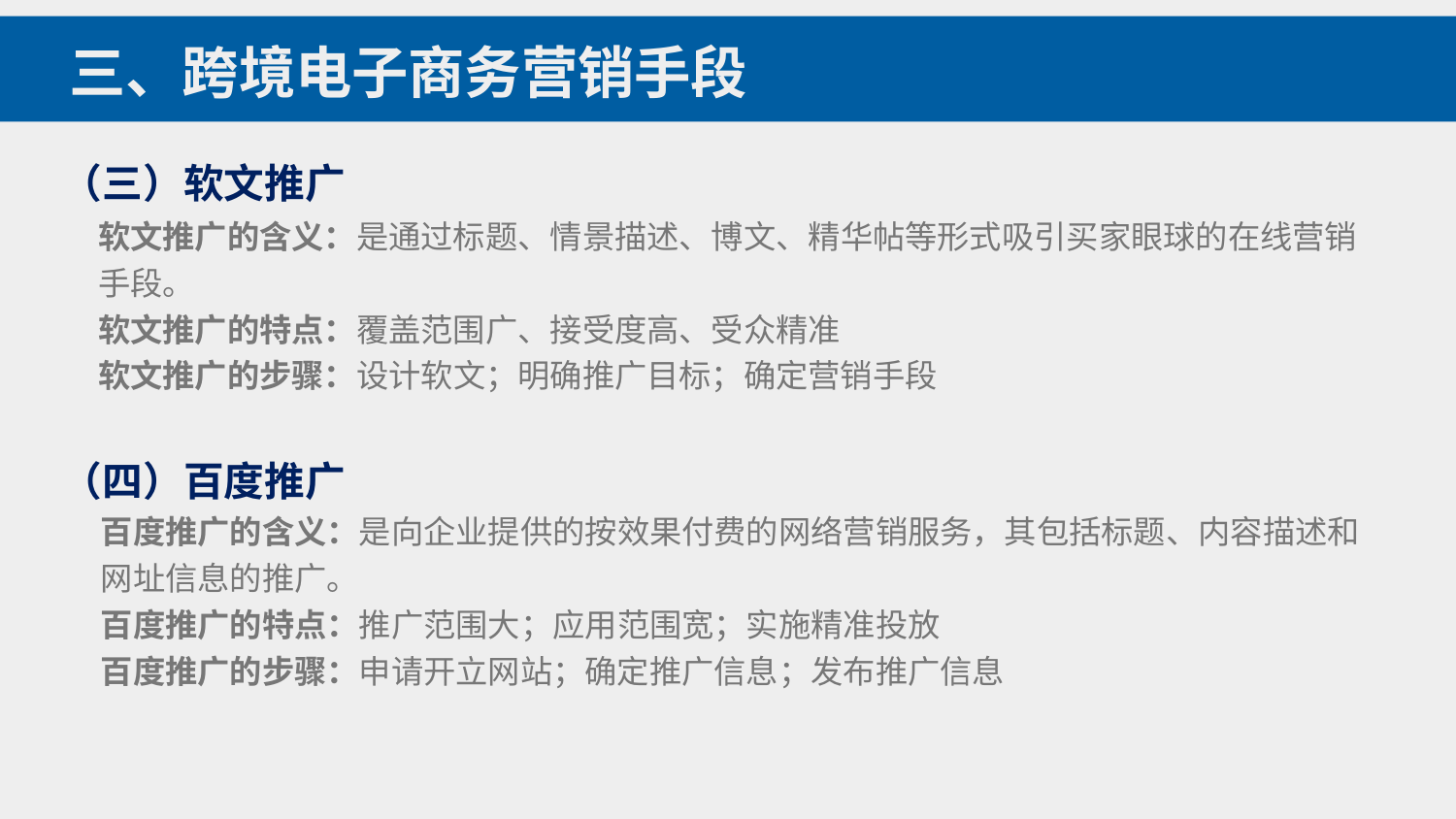

三、跨境电子商务营销手段
（三）软文推广
软文推广的含义：是通过标题、情景描述、博文、精华帖等形式吸引买家眼球的在线营销手段。
软文推广的特点：覆盖范围广、接受度高、受众精准
软文推广的步骤：设计软文；明确推广目标；确定营销手段
（四）百度推广
百度推广的含义：是向企业提供的按效果付费的网络营销服务，其包括标题、内容描述和网址信息的推广。
百度推广的特点：推广范围大；应用范围宽；实施精准投放
百度推广的步骤：申请开立网站；确定推广信息；发布推广信息